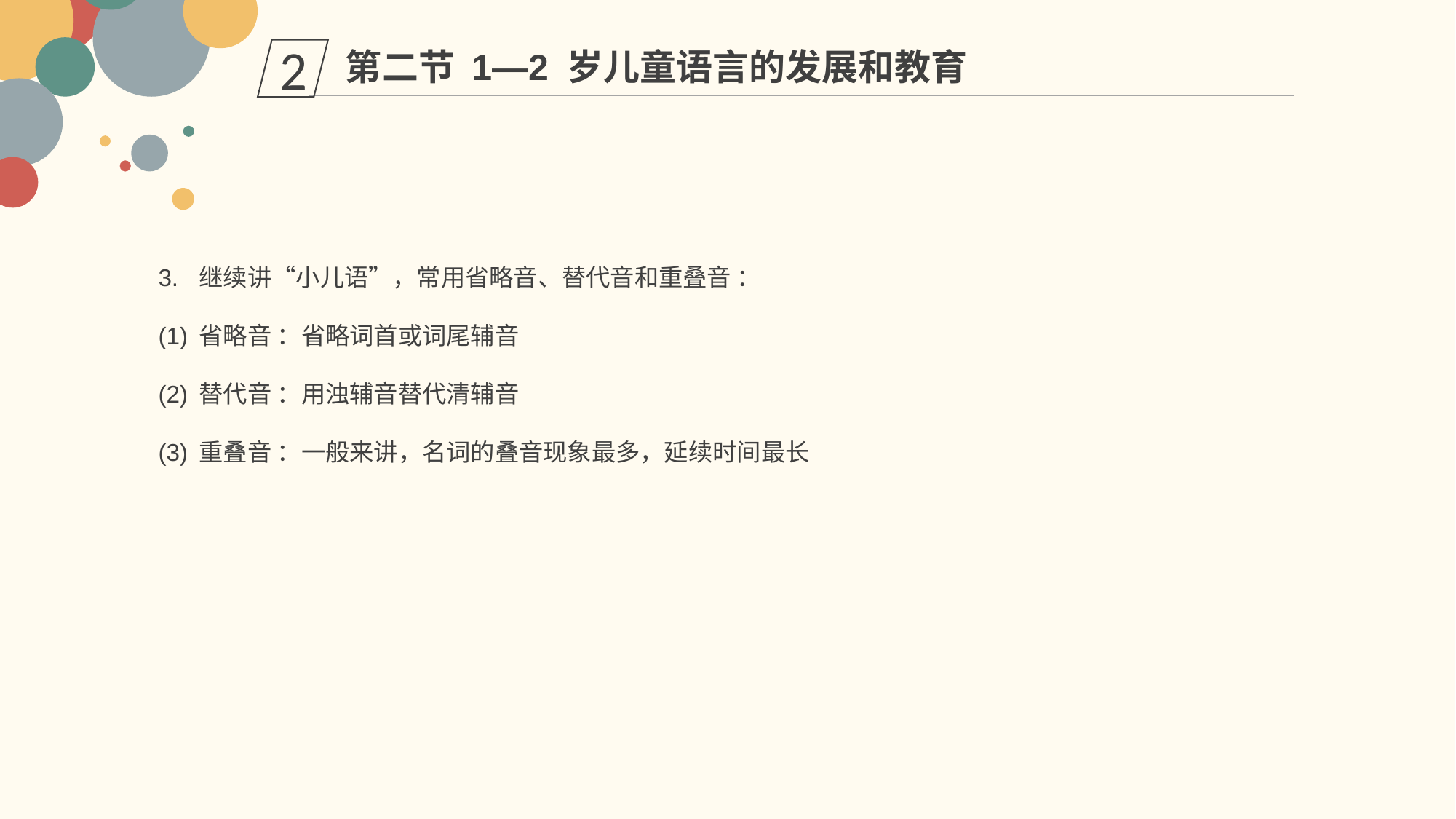

第二节 1—2 岁儿童语言的发展和教育
2
继续讲“小儿语”，常用省略音、替代音和重叠音 ：
省略音 ：省略词首或词尾辅音
替代音 ：用浊辅音替代清辅音
重叠音 ：一般来讲，名词的叠音现象最多，延续时间最长